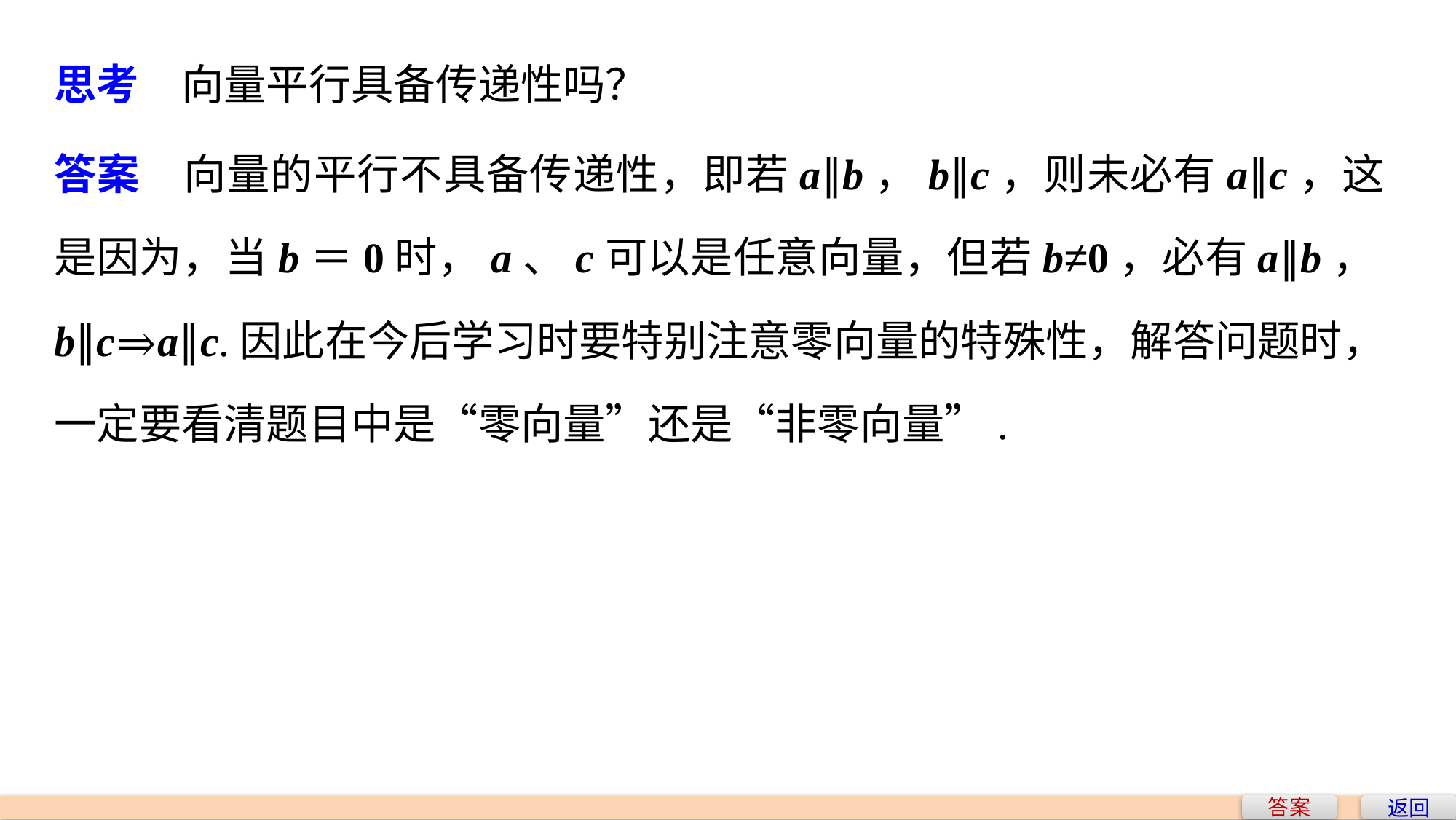

思考　向量平行具备传递性吗？
答案　向量的平行不具备传递性，即若a∥b，b∥c，则未必有a∥c，这是因为，当b＝0时，a、c可以是任意向量，但若b≠0，必有a∥b，b∥c⇒a∥c.因此在今后学习时要特别注意零向量的特殊性，解答问题时，一定要看清题目中是“零向量”还是“非零向量”.
答案
返回